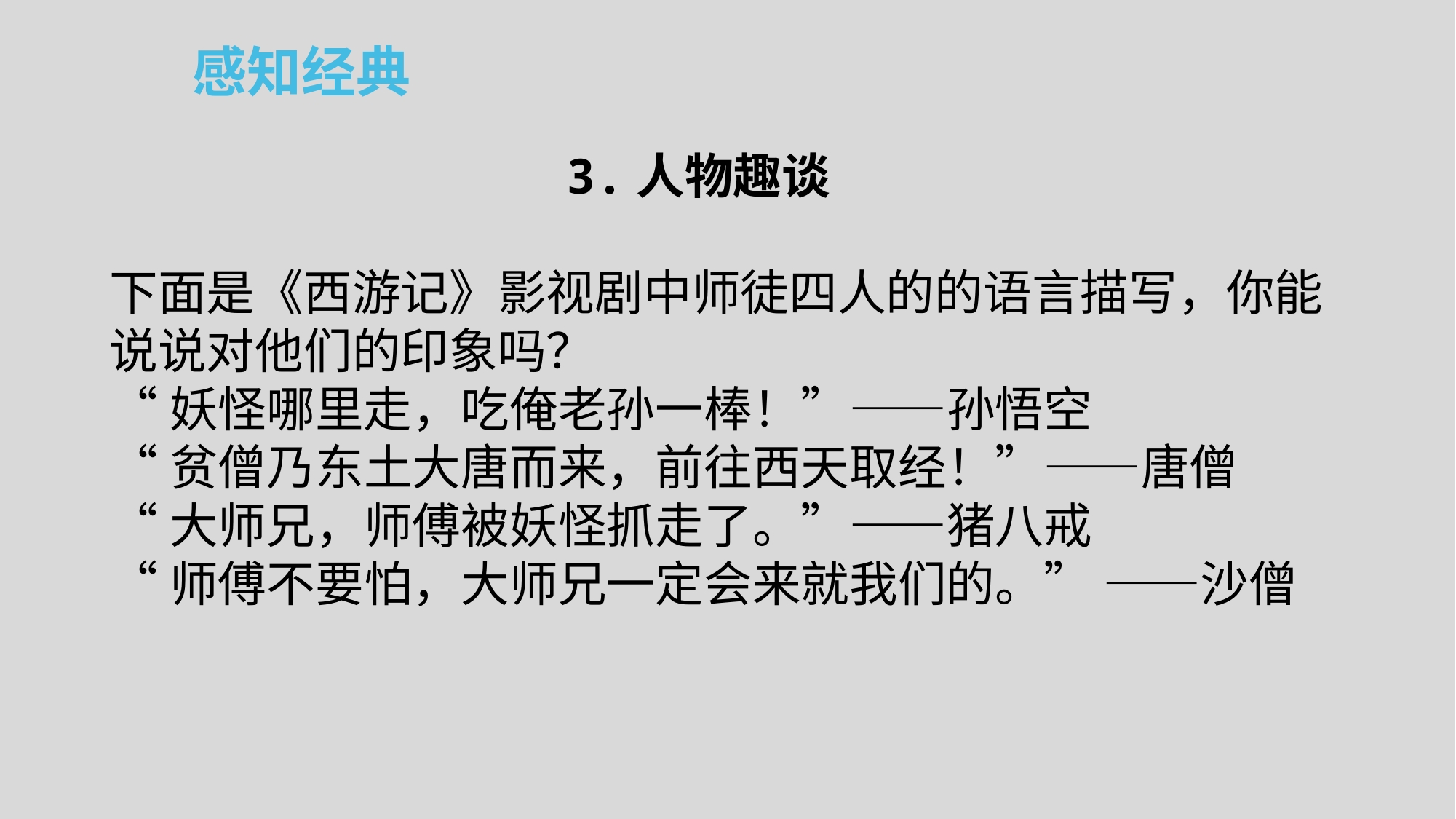

感知经典
3.人物趣谈
下面是《西游记》影视剧中师徒四人的的语言描写，你能说说对他们的印象吗？
“妖怪哪里走，吃俺老孙一棒！”——孙悟空
“贫僧乃东土大唐而来，前往西天取经！”——唐僧
“大师兄，师傅被妖怪抓走了。”——猪八戒
“师傅不要怕，大师兄一定会来就我们的。” ——沙僧